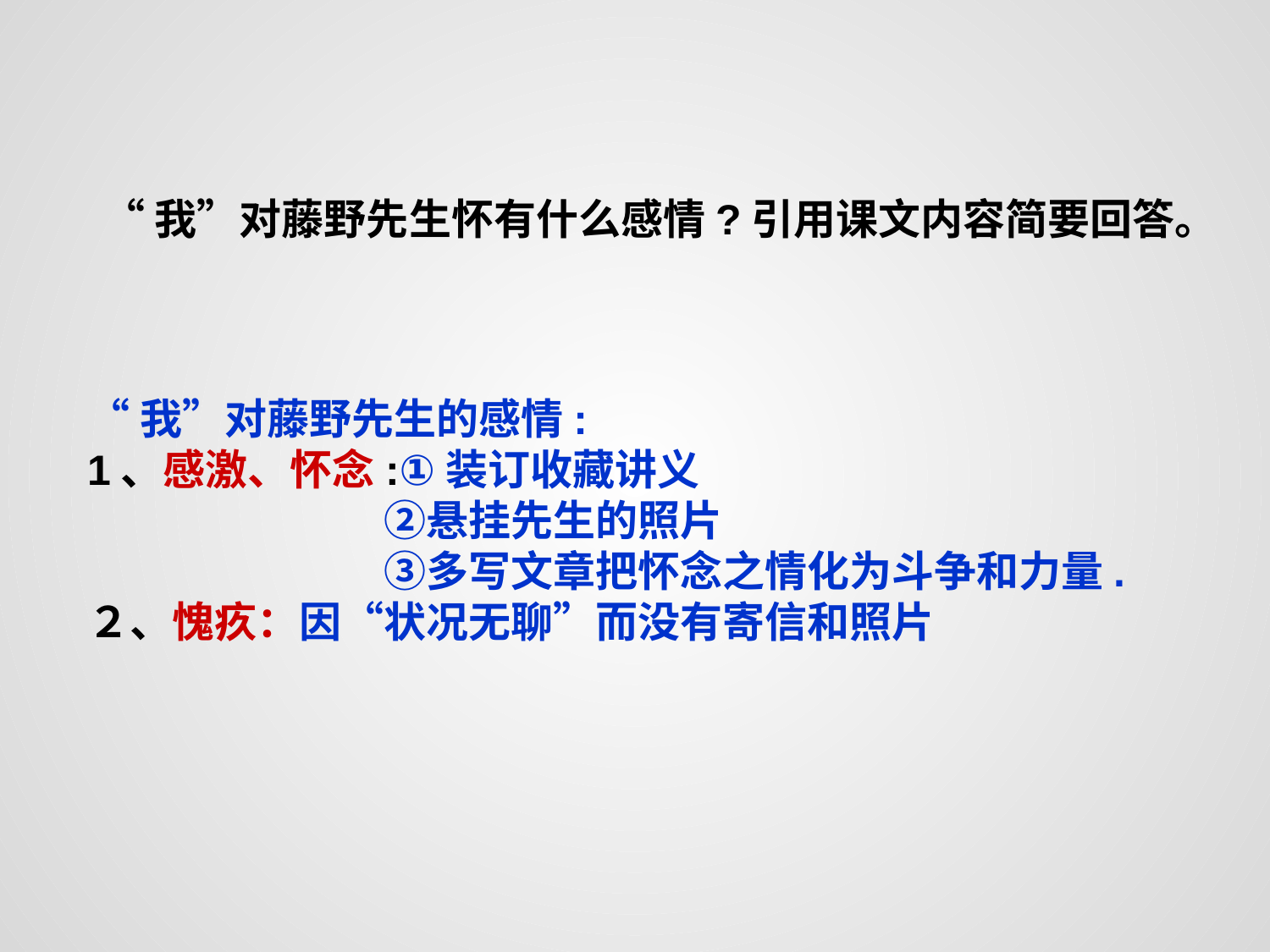

“我”对藤野先生怀有什么感情?引用课文内容简要回答。
“我”对藤野先生的感情:
1、感激、怀念:①装订收藏讲义
　　　　　　　②悬挂先生的照片
　　　　　　　③多写文章把怀念之情化为斗争和力量.
２、愧疚：因“状况无聊”而没有寄信和照片